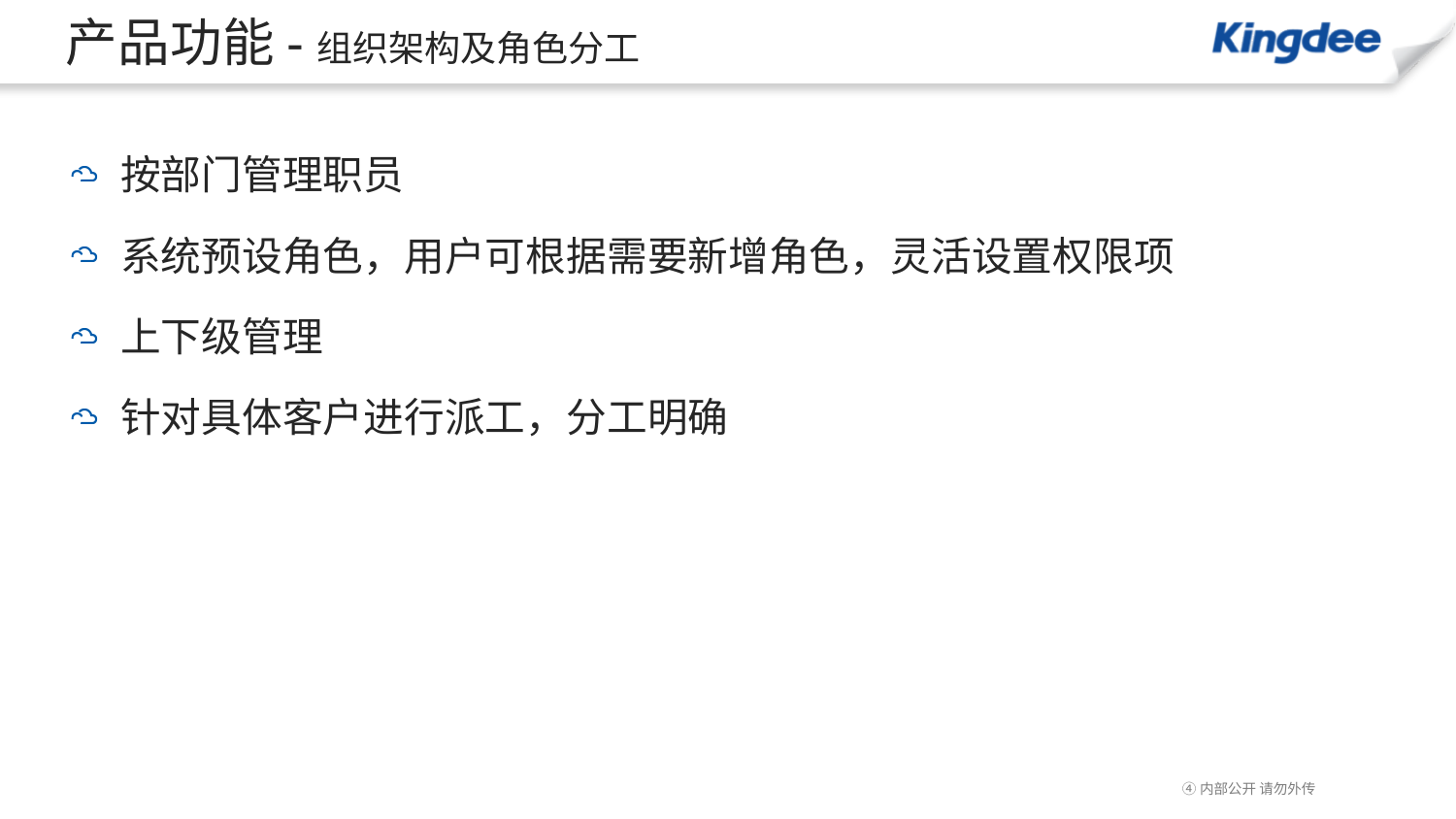

# 产品功能-组织架构及角色分工
按部门管理职员
系统预设角色，用户可根据需要新增角色，灵活设置权限项
上下级管理
针对具体客户进行派工，分工明确